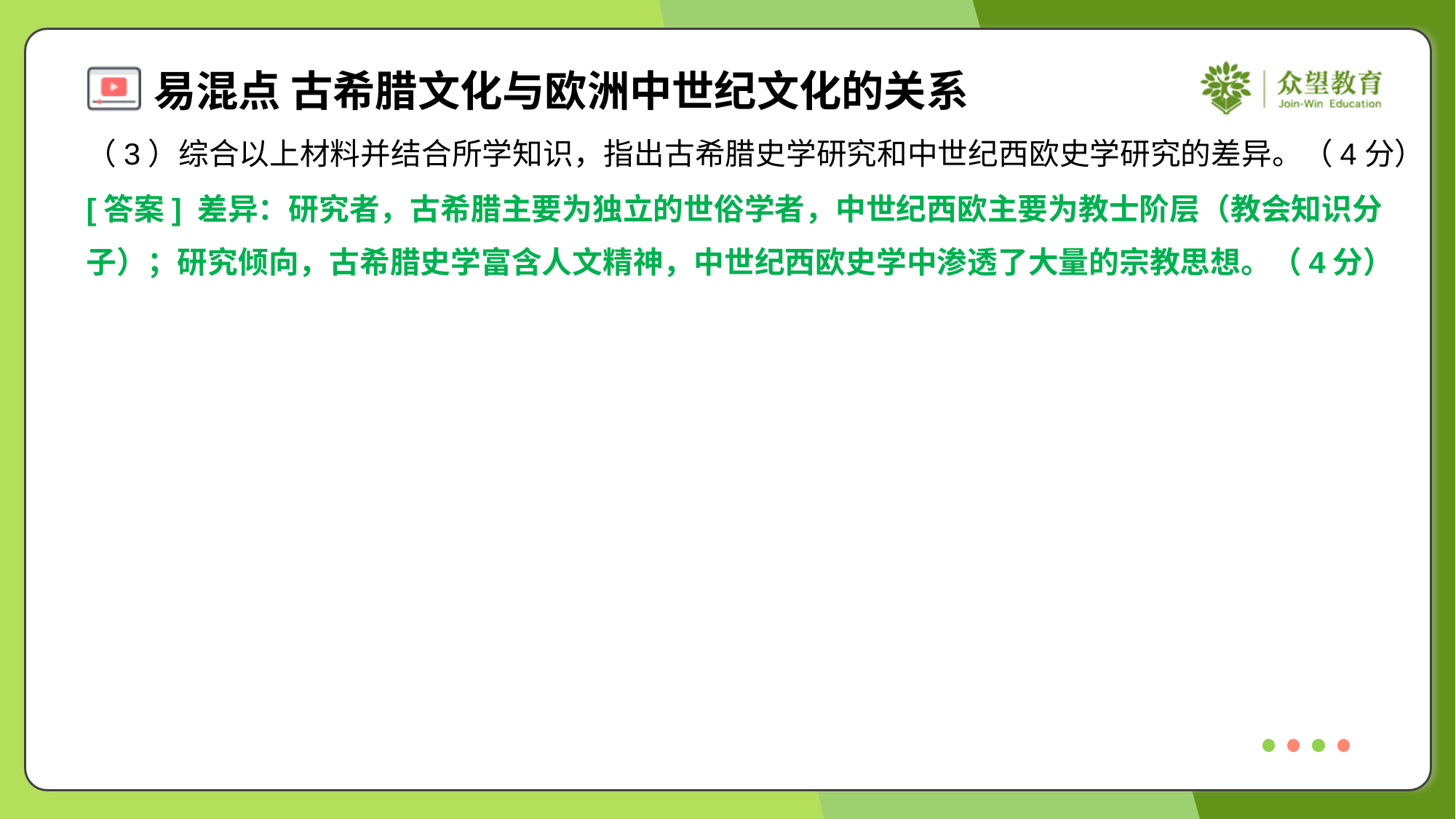

（3）综合以上材料并结合所学知识，指出古希腊史学研究和中世纪西欧史学研究的差异。（4分）
[答案] 差异：研究者，古希腊主要为独立的世俗学者，中世纪西欧主要为教士阶层（教会知识分
子）；研究倾向，古希腊史学富含人文精神，中世纪西欧史学中渗透了大量的宗教思想。（4分）